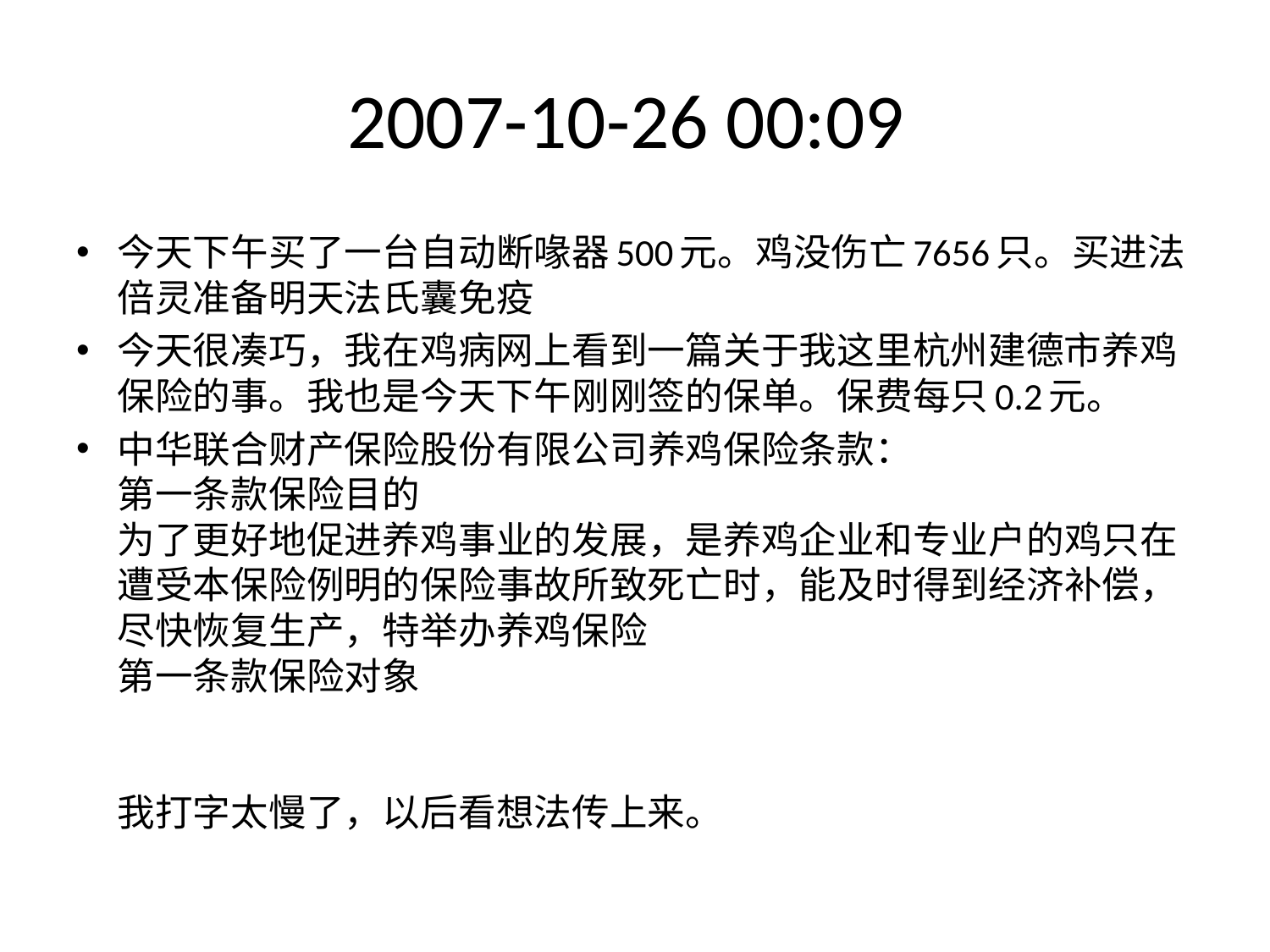

# 2007-10-26 00:09
今天下午买了一台自动断喙器500元。鸡没伤亡7656只。买进法倍灵准备明天法氏囊免疫
今天很凑巧，我在鸡病网上看到一篇关于我这里杭州建德市养鸡保险的事。我也是今天下午刚刚签的保单。保费每只0.2元。
中华联合财产保险股份有限公司养鸡保险条款：
第一条款保险目的
为了更好地促进养鸡事业的发展，是养鸡企业和专业户的鸡只在遭受本保险例明的保险事故所致死亡时，能及时得到经济补偿，尽快恢复生产，特举办养鸡保险
第一条款保险对象
我打字太慢了，以后看想法传上来。